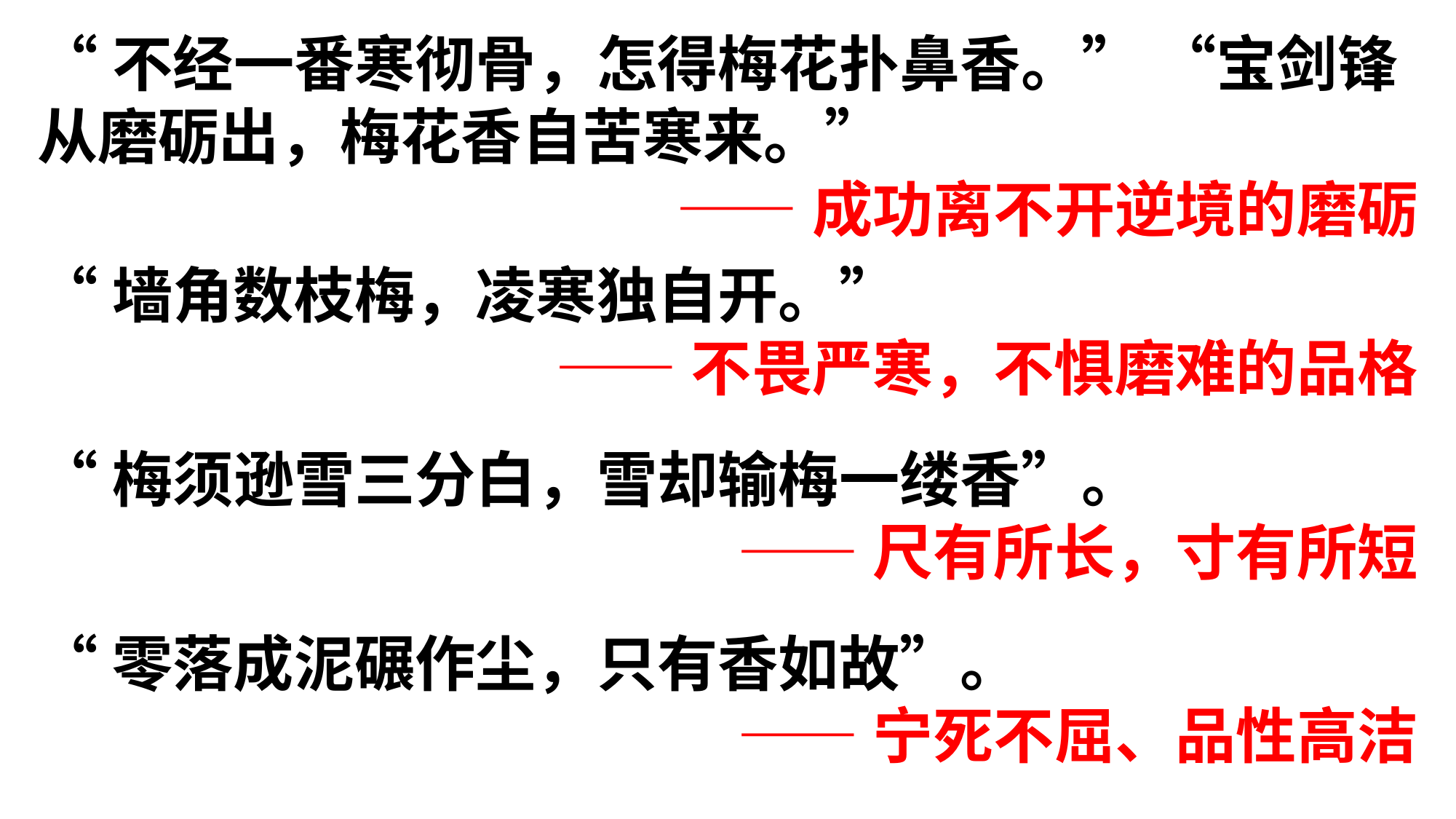

“不经一番寒彻骨，怎得梅花扑鼻香。” “宝剑锋从磨砺出，梅花香自苦寒来。”
——成功离不开逆境的磨砺
“墙角数枝梅，凌寒独自开。”
——不畏严寒，不惧磨难的品格
“梅须逊雪三分白，雪却输梅一缕香”。
——尺有所长，寸有所短
“零落成泥碾作尘，只有香如故”。
——宁死不屈、品性高洁